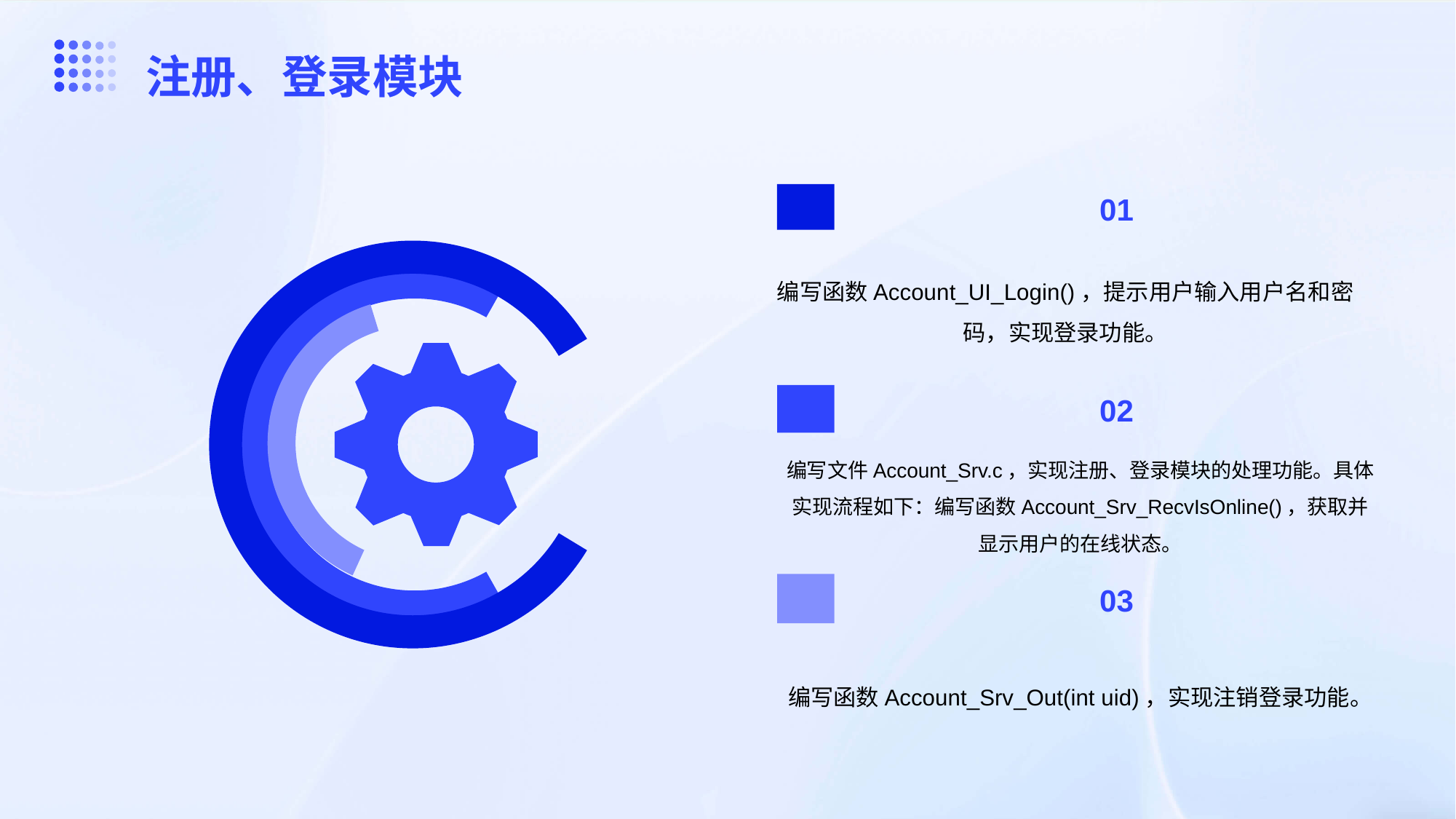

注册、登录模块

01

编写函数Account_UI_Login()，提示用户输入用户名和密码，实现登录功能。

02

编写文件Account_Srv.c，实现注册、登录模块的处理功能。具体实现流程如下：编写函数Account_Srv_RecvIsOnline()，获取并显示用户的在线状态。
03

编写函数Account_Srv_Out(int uid)，实现注销登录功能。